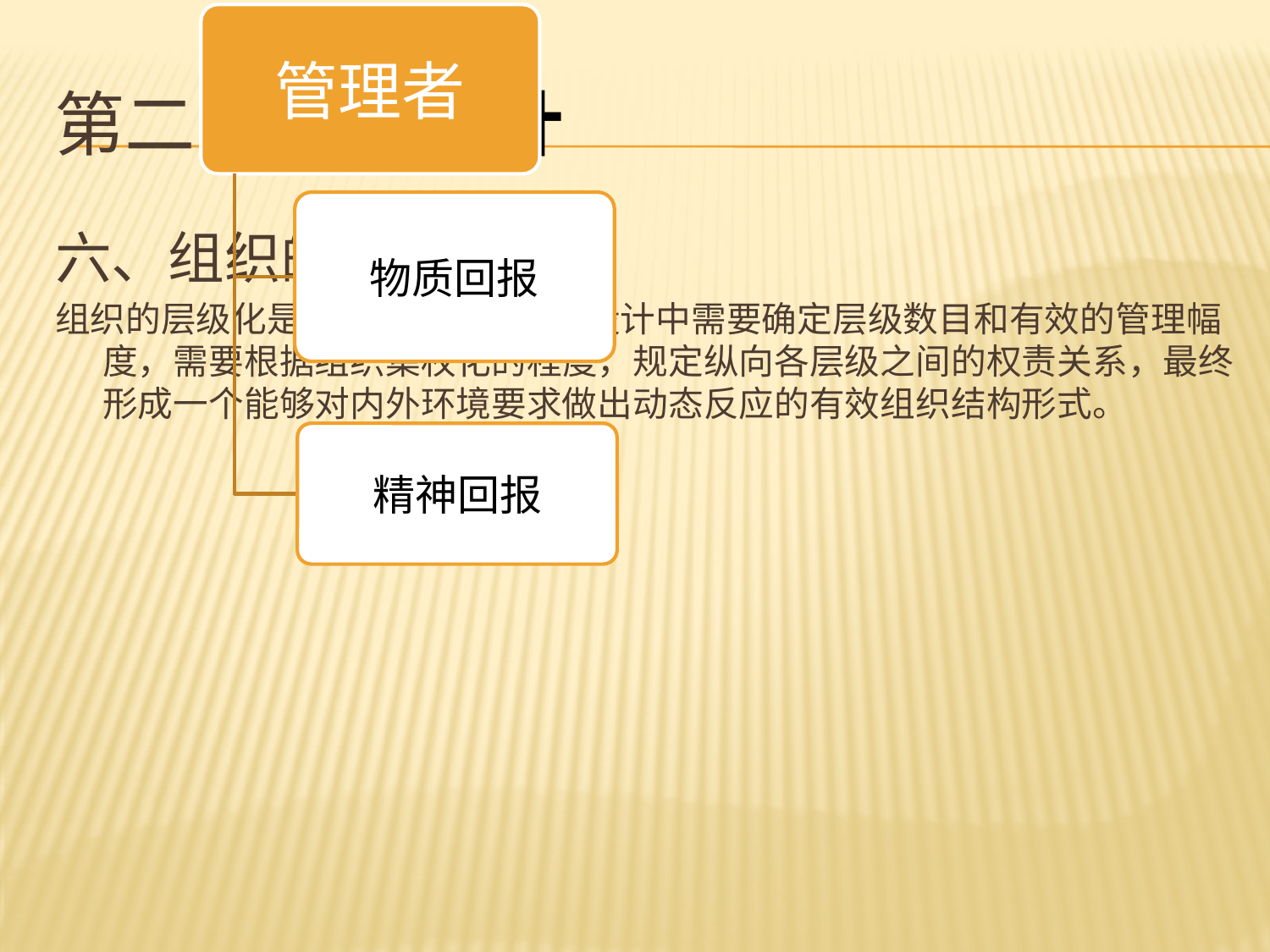

# 第二节 组织设计
六、组织的层级化
组织的层级化是指组织在纵向结构设计中需要确定层级数目和有效的管理幅度，需要根据组织集权化的程度，规定纵向各层级之间的权责关系，最终形成一个能够对内外环境要求做出动态反应的有效组织结构形式。
管理者
物质回报
精神回报